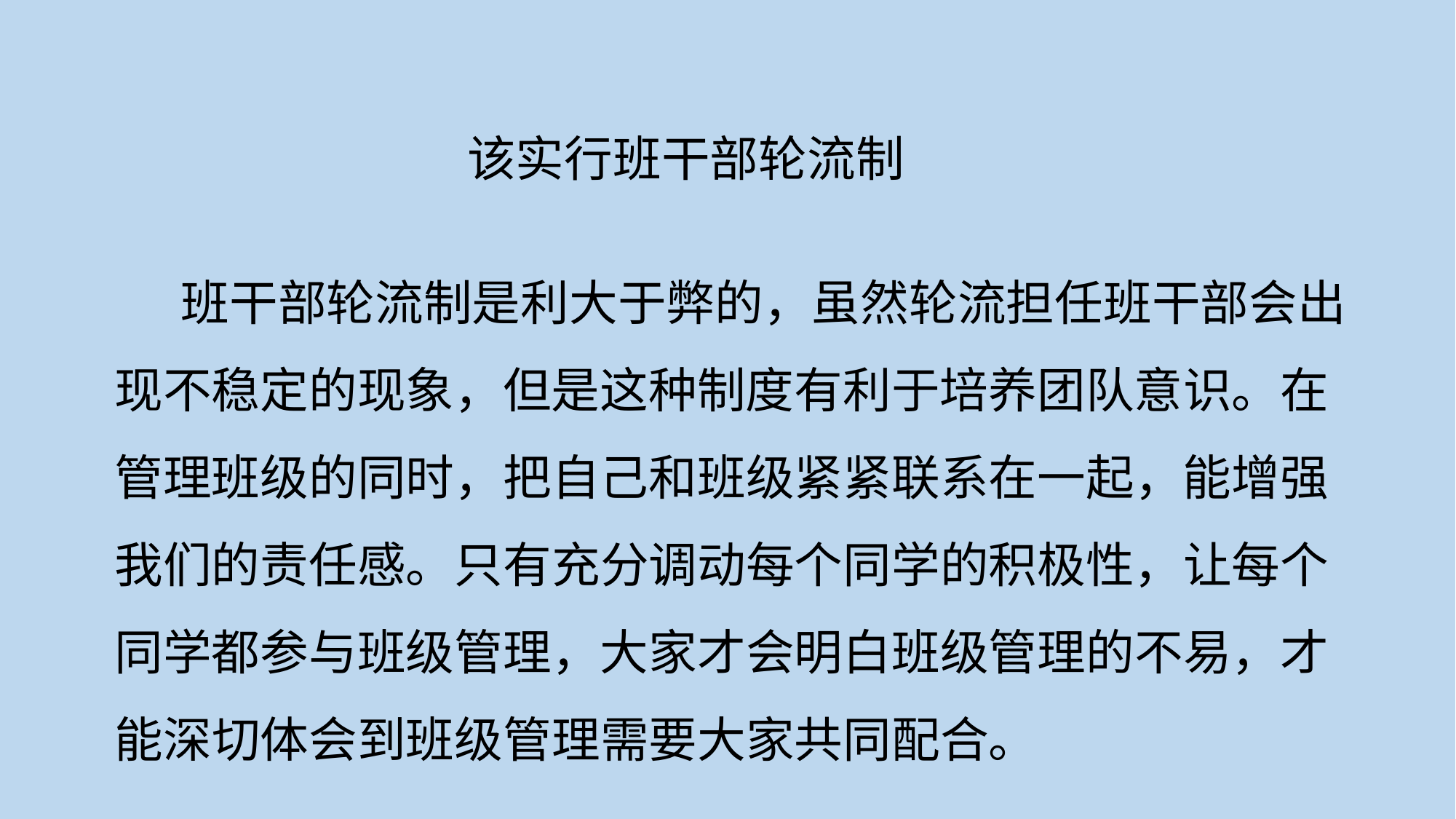

该实行班干部轮流制
     班干部轮流制是利大于弊的，虽然轮流担任班干部会出现不稳定的现象，但是这种制度有利于培养团队意识。在管理班级的同时，把自己和班级紧紧联系在一起，能增强我们的责任感。只有充分调动每个同学的积极性，让每个同学都参与班级管理，大家才会明白班级管理的不易，才能深切体会到班级管理需要大家共同配合。